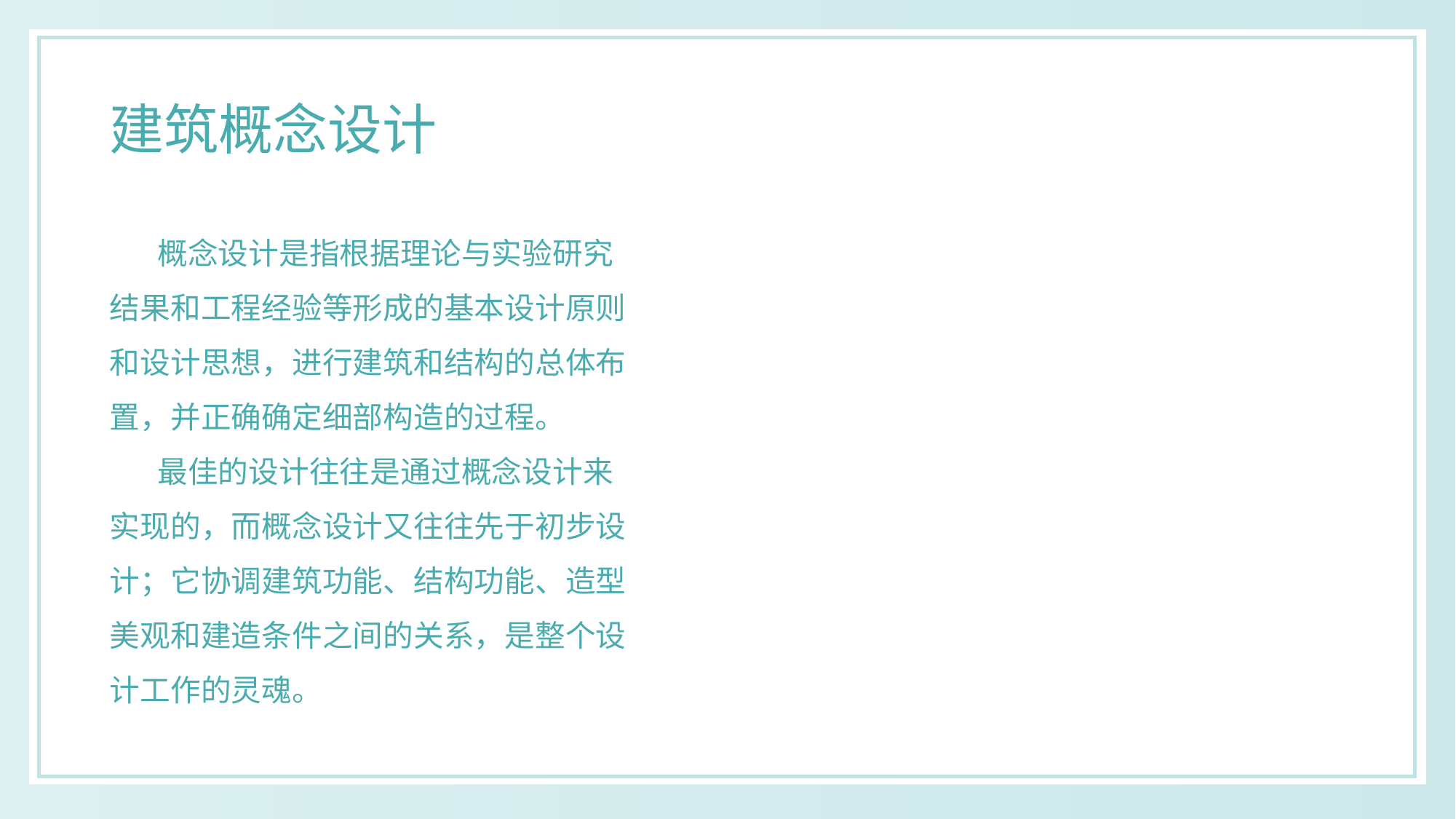

建筑概念设计
      概念设计是指根据理论与实验研究结果和工程经验等形成的基本设计原则和设计思想，进行建筑和结构的总体布置，并正确确定细部构造的过程。
      最佳的设计往往是通过概念设计来实现的，而概念设计又往往先于初步设计；它协调建筑功能、结构功能、造型美观和建造条件之间的关系，是整个设计工作的灵魂。